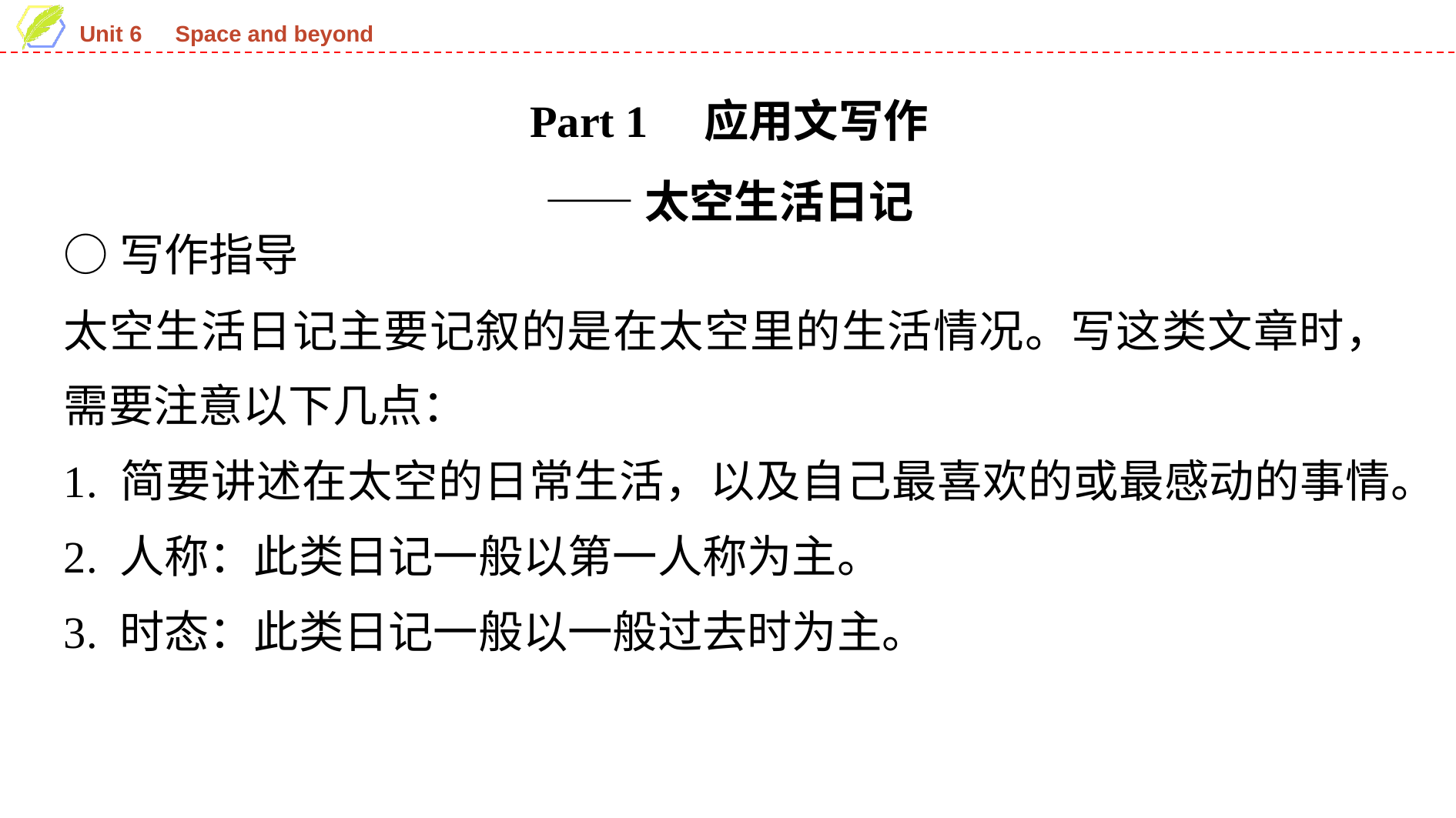

Part 1    应用文写作
——太空生活日记
○写作指导
太空生活日记主要记叙的是在太空里的生活情况。写这类文章时，需要注意以下几点：
1. 简要讲述在太空的日常生活，以及自己最喜欢的或最感动的事情。
2. 人称：此类日记一般以第一人称为主。
3. 时态：此类日记一般以一般过去时为主。